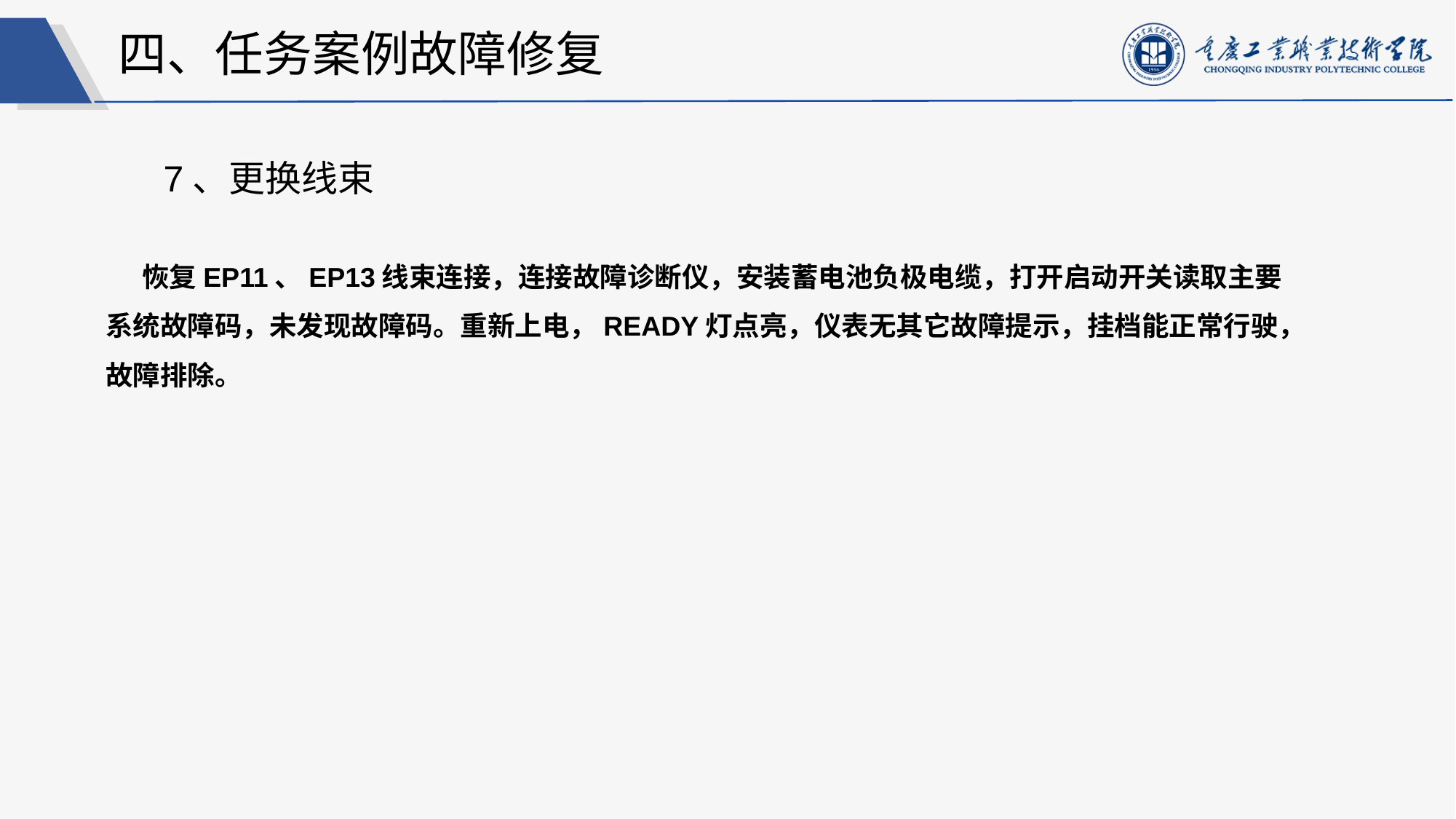

四、任务案例故障修复
7、更换线束
恢复EP11、EP13线束连接，连接故障诊断仪，安装蓄电池负极电缆，打开启动开关读取主要系统故障码，未发现故障码。重新上电，READY灯点亮，仪表无其它故障提示，挂档能正常行驶，故障排除。